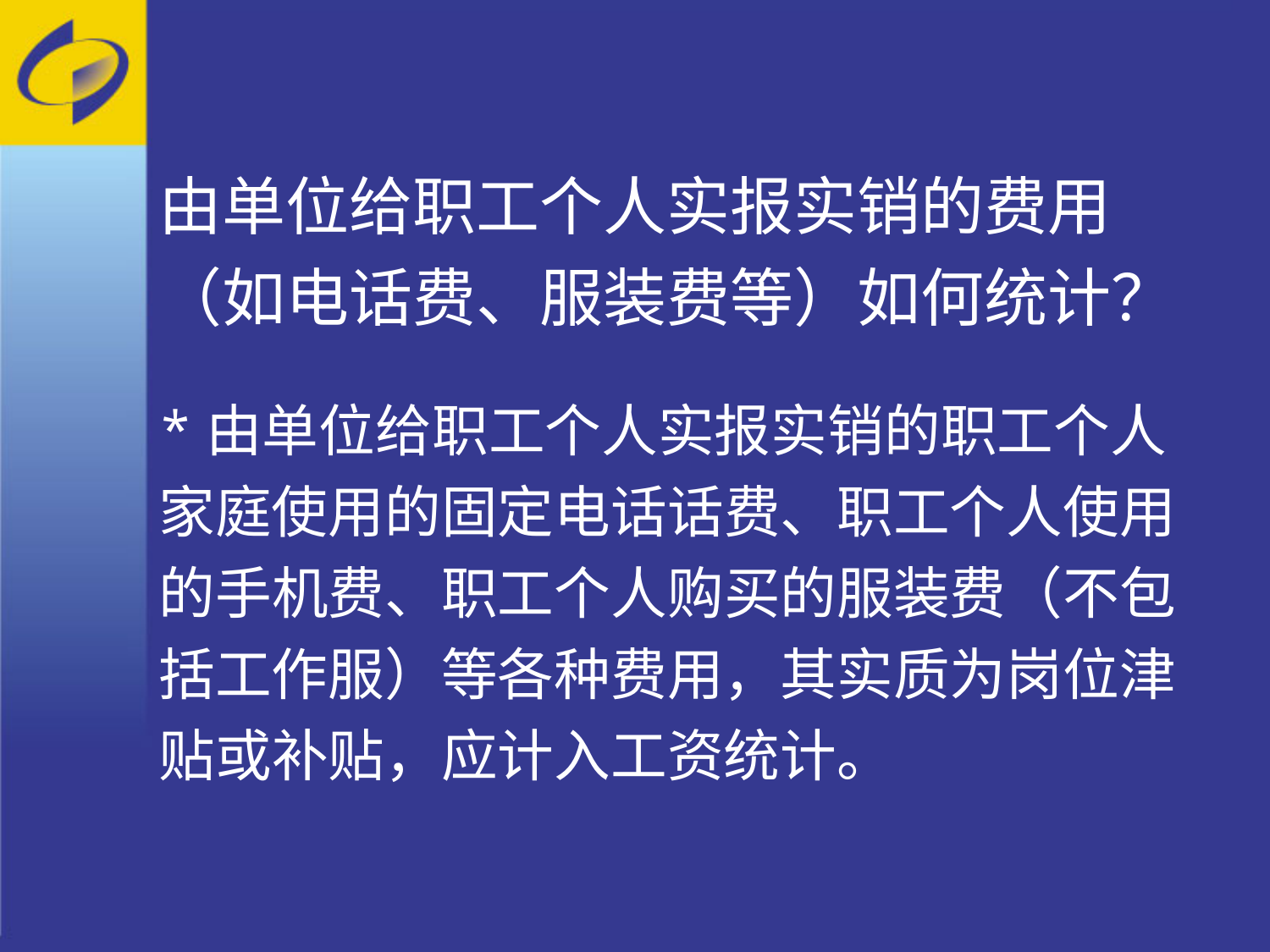

由单位给职工个人实报实销的费用（如电话费、服装费等）如何统计？

*由单位给职工个人实报实销的职工个人家庭使用的固定电话话费、职工个人使用的手机费、职工个人购买的服装费（不包括工作服）等各种费用，其实质为岗位津贴或补贴，应计入工资统计。